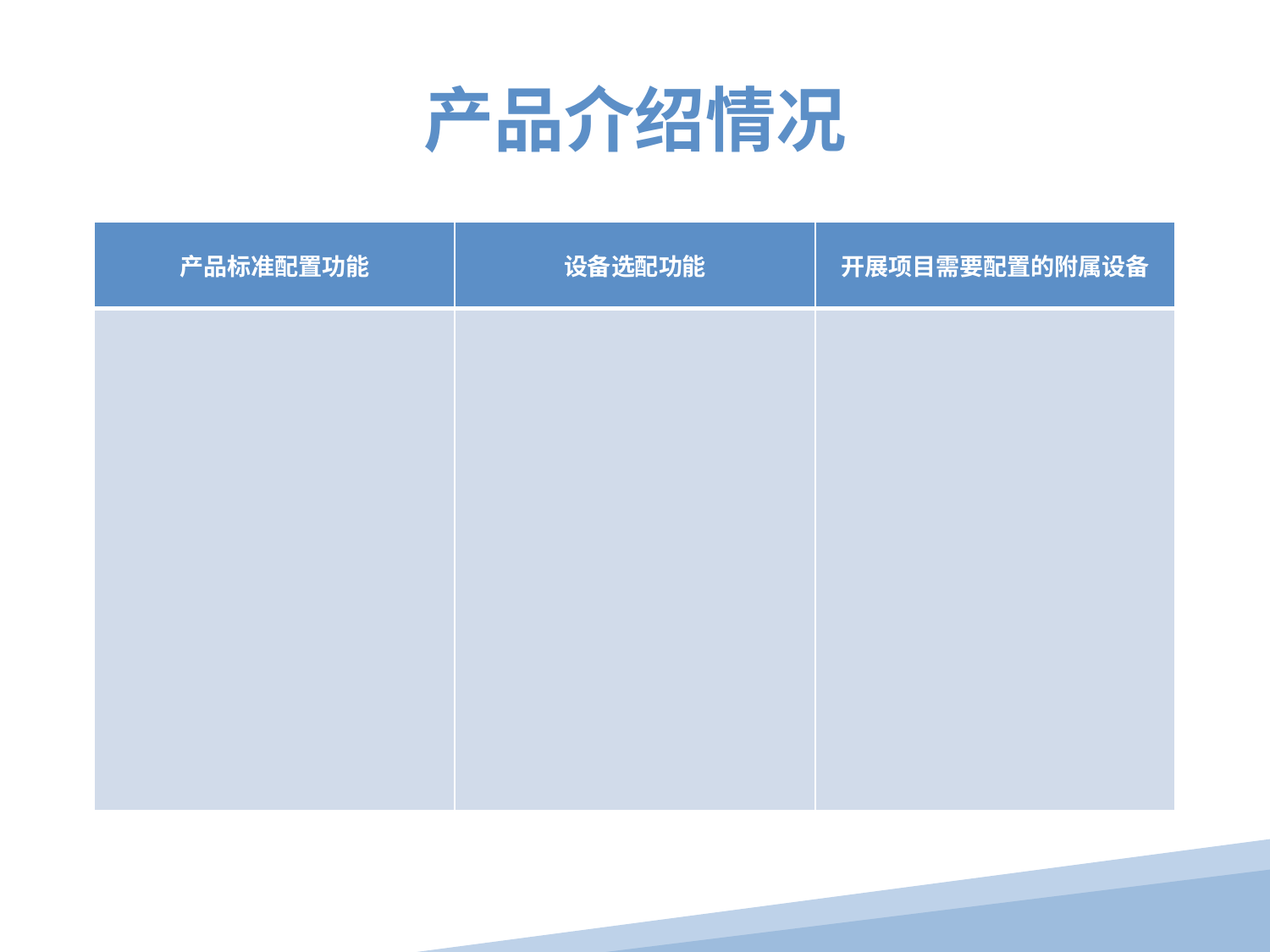

产品介绍情况
| 产品标准配置功能 | 设备选配功能 | 开展项目需要配置的附属设备 |
| --- | --- | --- |
|  |  |  |